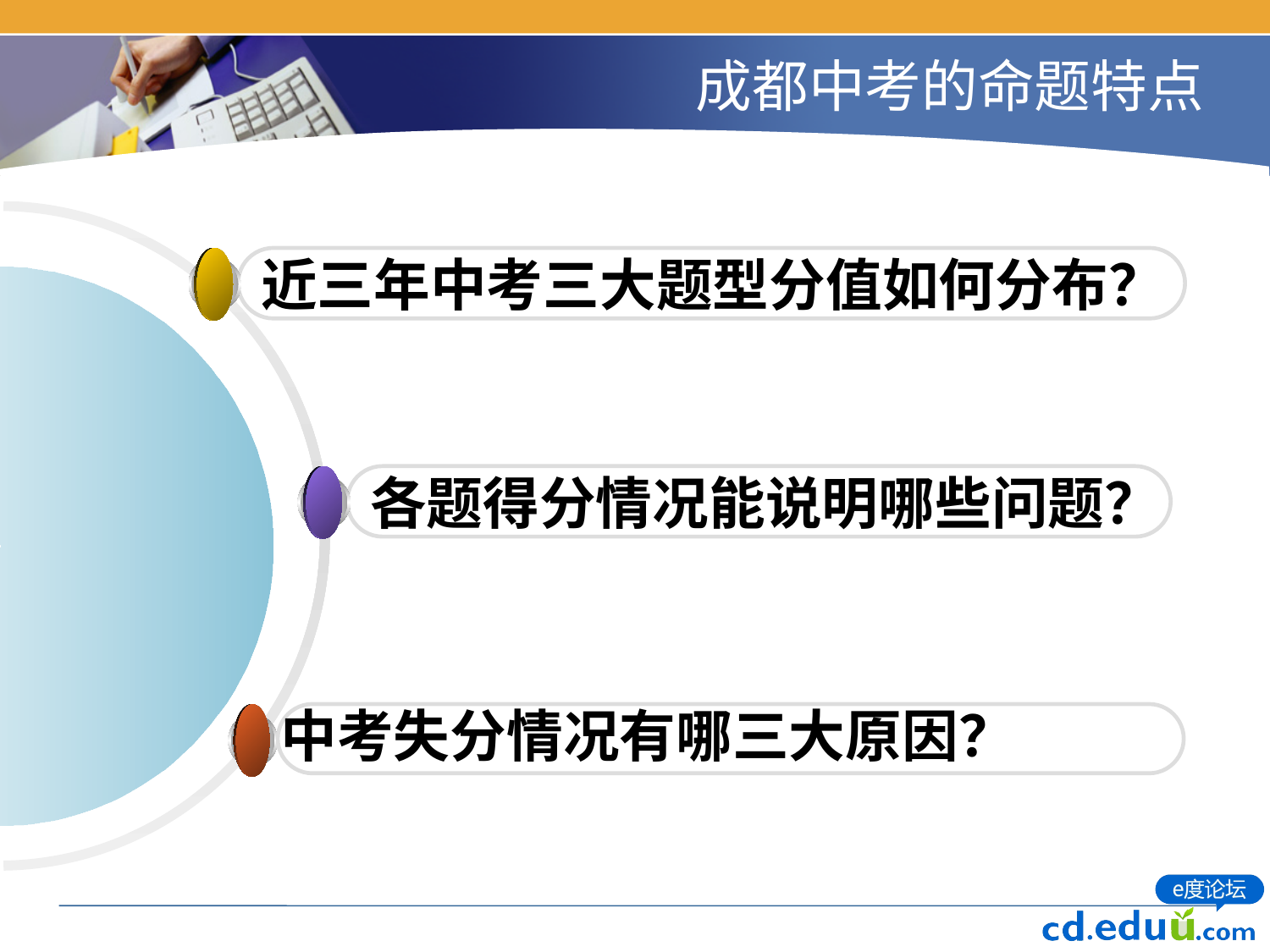

# 成都中考的命题特点

近三年中考三大题型分值如何分布？

各题得分情况能说明哪些问题？

中考失分情况有哪三大原因？